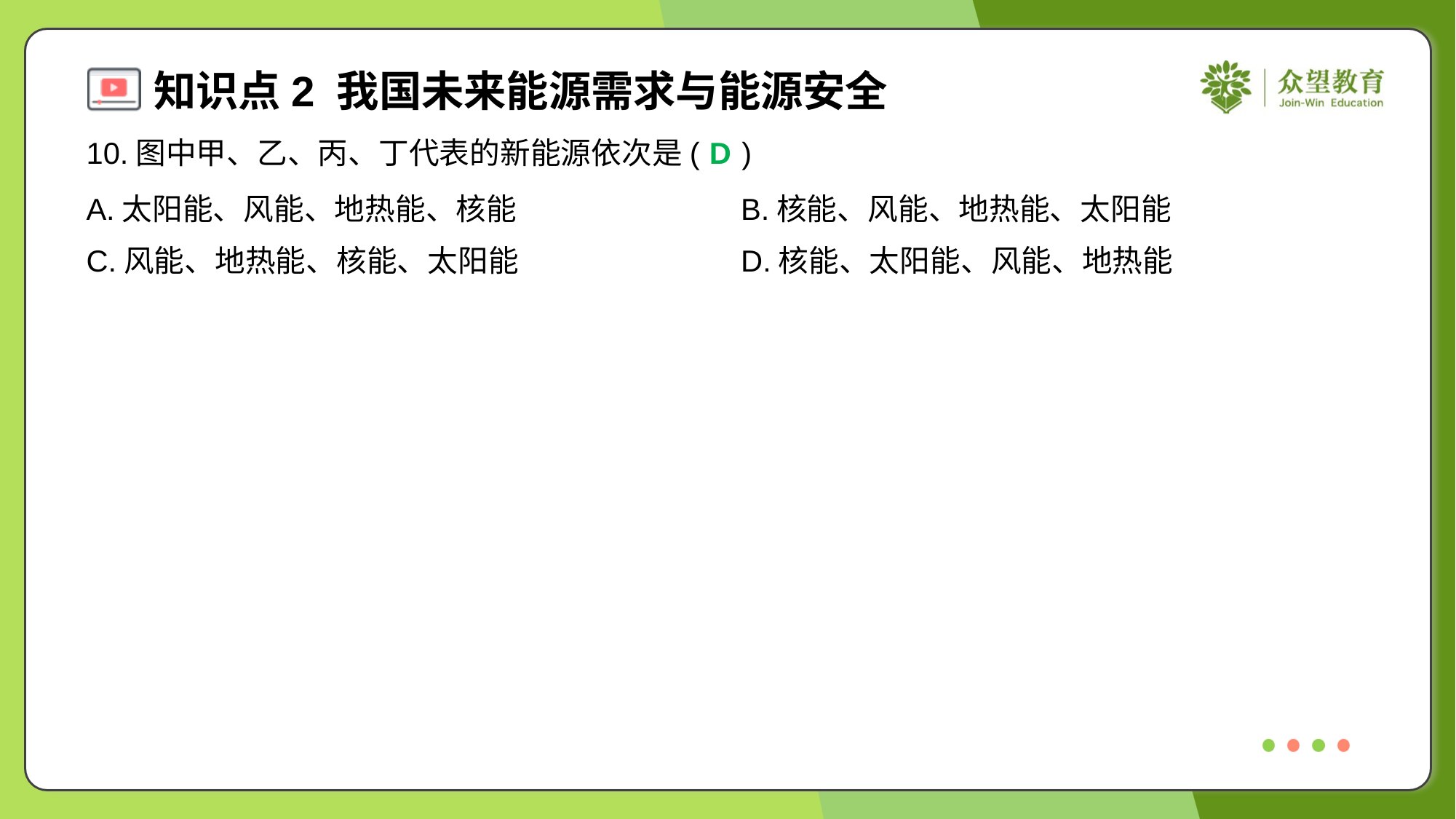

10.图中甲、乙、丙、丁代表的新能源依次是(     )
D
A.太阳能、风能、地热能、核能	B.核能、风能、地热能、太阳能
C.风能、地热能、核能、太阳能	D.核能、太阳能、风能、地热能